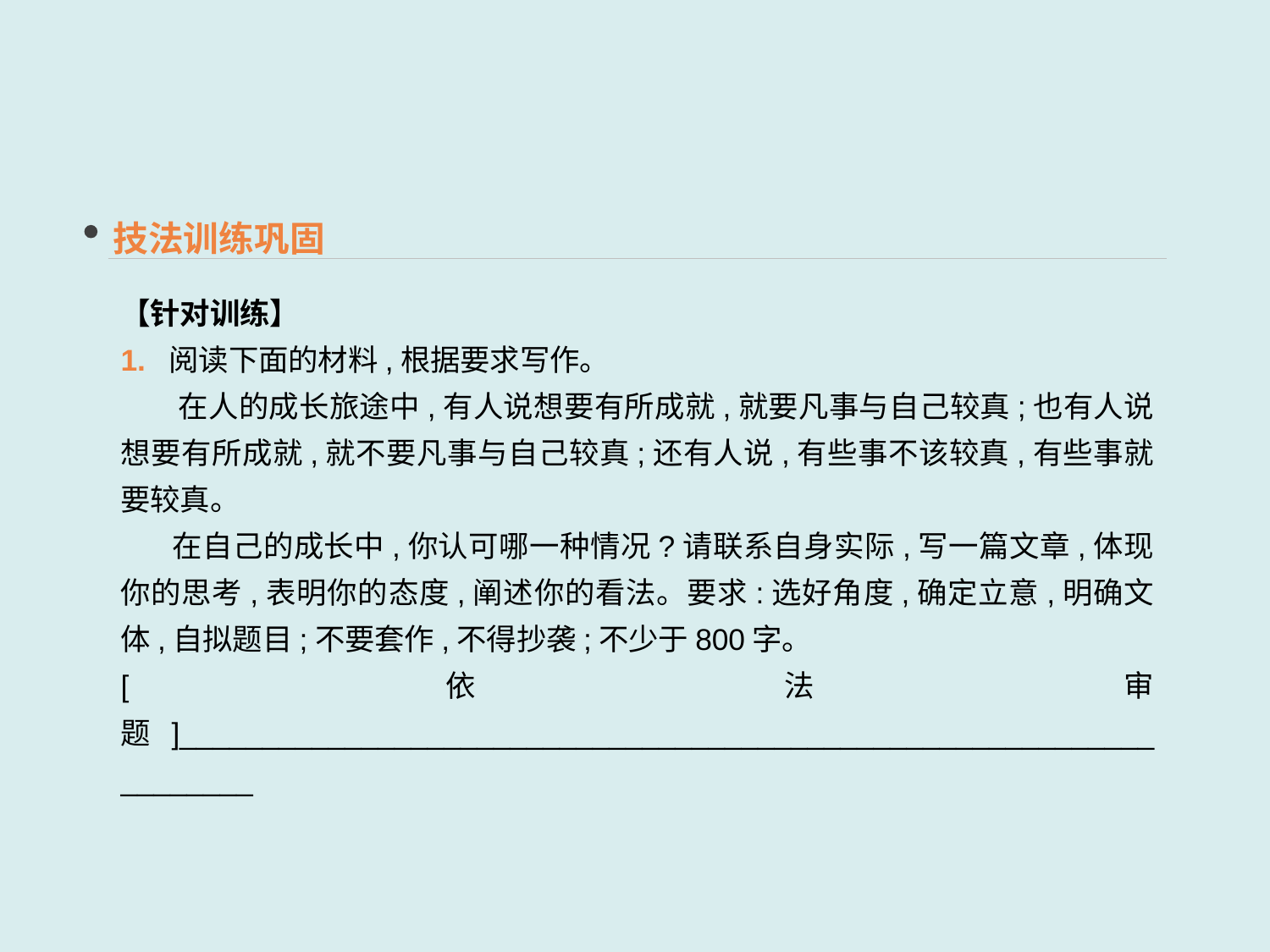

技法训练巩固

【针对训练】
1.  阅读下面的材料,根据要求写作。
       在人的成长旅途中,有人说想要有所成就,就要凡事与自己较真;也有人说想要有所成就,就不要凡事与自己较真;还有人说,有些事不该较真,有些事就要较真。
      在自己的成长中,你认可哪一种情况?请联系自身实际,写一篇文章,体现你的思考,表明你的态度,阐述你的看法。要求:选好角度,确定立意,明确文体,自拟题目;不要套作,不得抄袭;不少于800字。
[依法审题]___________________________________________________________________